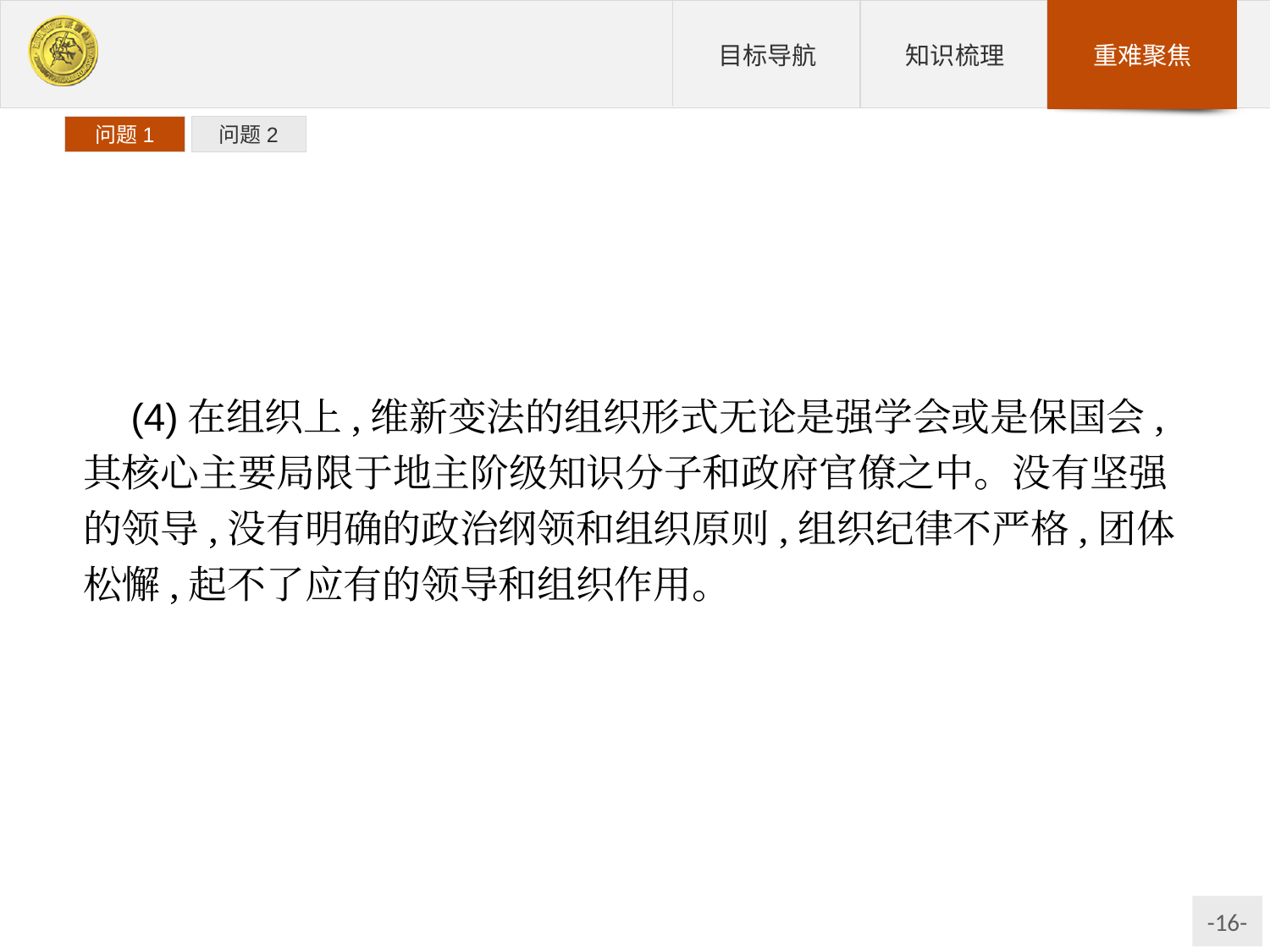

问题1
问题2
 (4)在组织上,维新变法的组织形式无论是强学会或是保国会,其核心主要局限于地主阶级知识分子和政府官僚之中。没有坚强的领导,没有明确的政治纲领和组织原则,组织纪律不严格,团体松懈,起不了应有的领导和组织作用。